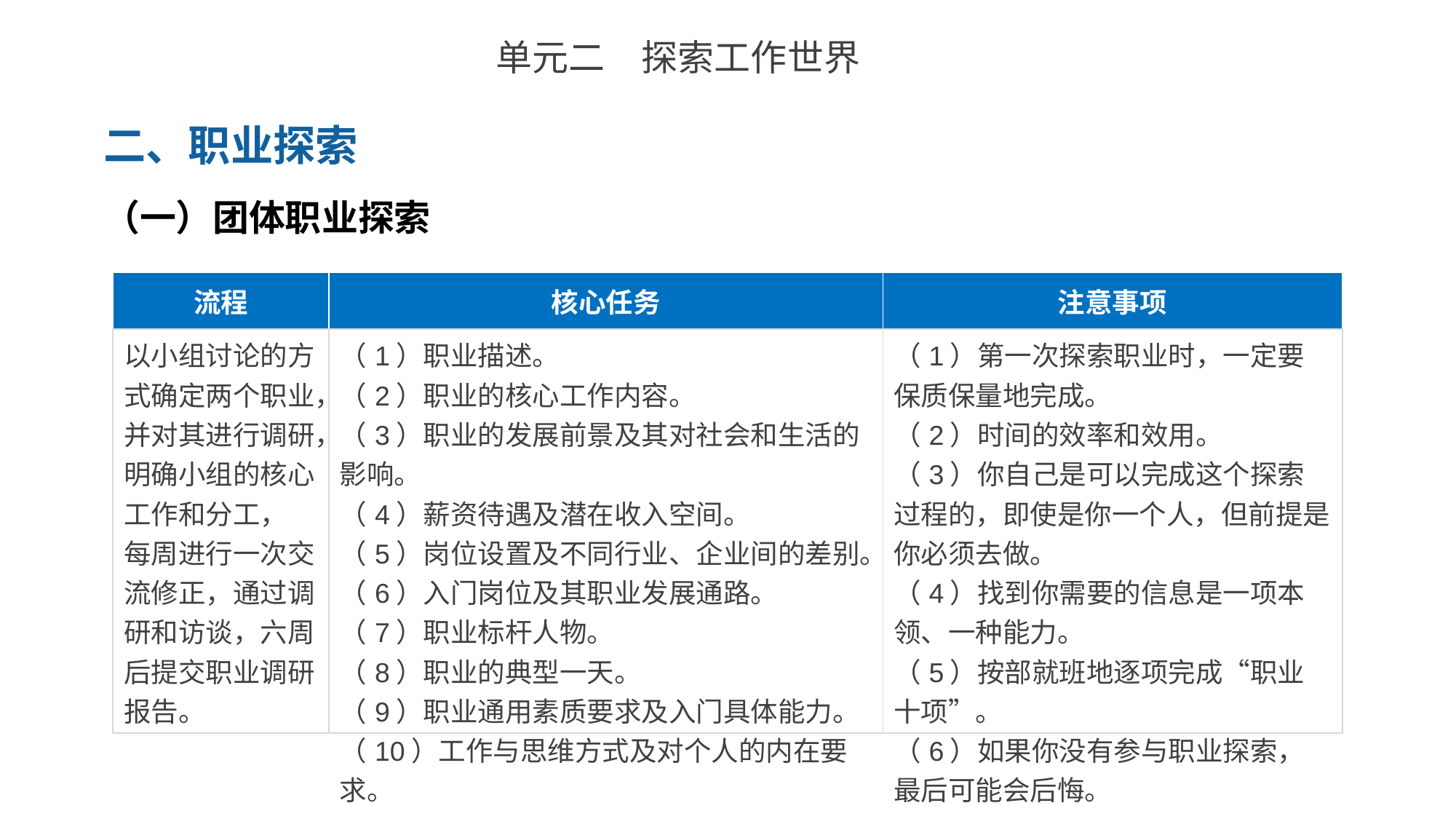

单元二　探索工作世界
二、职业探索
（一）团体职业探索
| 流程 | 核心任务 | 注意事项 |
| --- | --- | --- |
| 以小组讨论的方式确定两个职业，并对其进行调研，明确小组的核心工作和分工， 每周进行一次交流修正，通过调研和访谈，六周后提交职业调研报告。 | （1）职业描述。 （2）职业的核心工作内容。 （3）职业的发展前景及其对社会和生活的影响。 （4）薪资待遇及潜在收入空间。 （5）岗位设置及不同行业、企业间的差别。 （6）入门岗位及其职业发展通路。 （7）职业标杆人物。 （8）职业的典型一天。 （9）职业通用素质要求及入门具体能力。 （10）工作与思维方式及对个人的内在要求。 | （1）第一次探索职业时，一定要保质保量地完成。 （2）时间的效率和效用。 （3）你自己是可以完成这个探索过程的，即使是你一个人，但前提是你必须去做。 （4）找到你需要的信息是一项本领、一种能力。 （5）按部就班地逐项完成“职业十项”。 （6）如果你没有参与职业探索，最后可能会后悔。 |